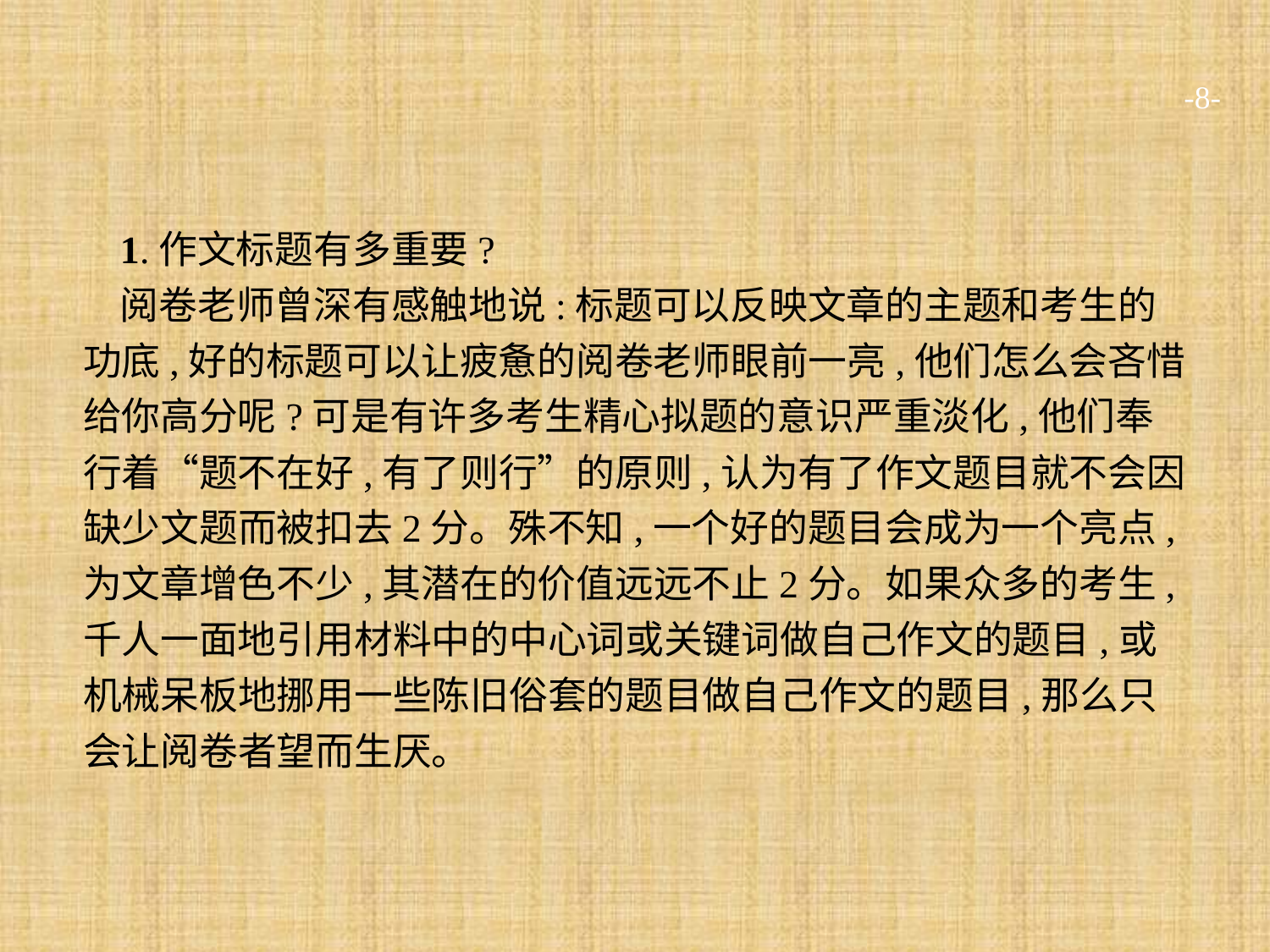

-8-
1.作文标题有多重要?
阅卷老师曾深有感触地说:标题可以反映文章的主题和考生的功底,好的标题可以让疲惫的阅卷老师眼前一亮,他们怎么会吝惜给你高分呢?可是有许多考生精心拟题的意识严重淡化,他们奉行着“题不在好,有了则行”的原则,认为有了作文题目就不会因缺少文题而被扣去2分。殊不知,一个好的题目会成为一个亮点,为文章增色不少,其潜在的价值远远不止2分。如果众多的考生,千人一面地引用材料中的中心词或关键词做自己作文的题目,或机械呆板地挪用一些陈旧俗套的题目做自己作文的题目,那么只会让阅卷者望而生厌。